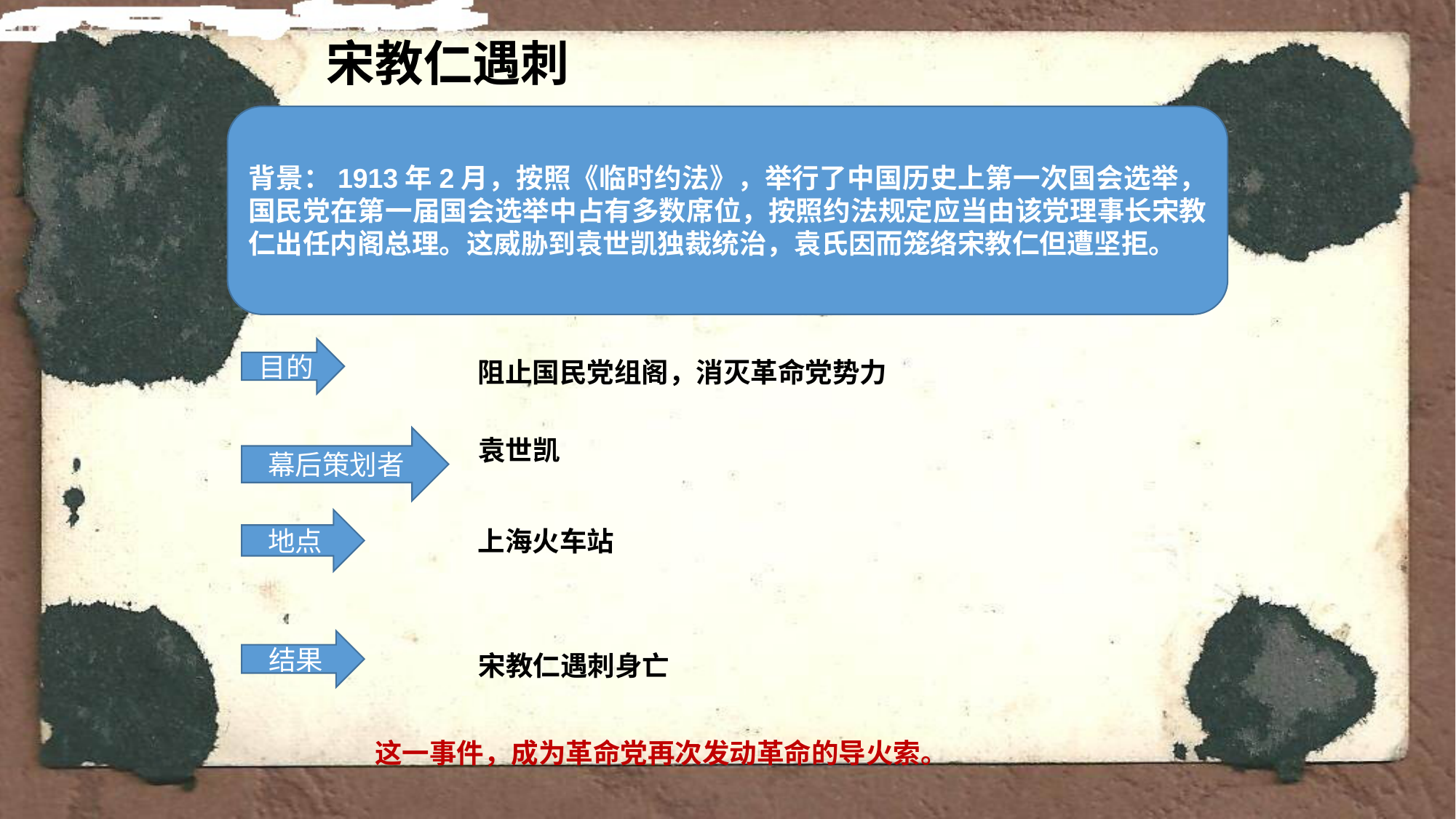

宋教仁遇刺
背景：1913年2月，按照《临时约法》，举行了中国历史上第一次国会选举，国民党在第一届国会选举中占有多数席位，按照约法规定应当由该党理事长宋教仁出任内阁总理。这威胁到袁世凯独裁统治，袁氏因而笼络宋教仁但遭坚拒。
目的
阻止国民党组阁，消灭革命党势力
袁世凯
幕后策划者
地点
上海火车站
结果
宋教仁遇刺身亡

这一事件，成为革命党再次发动革命的导火索。